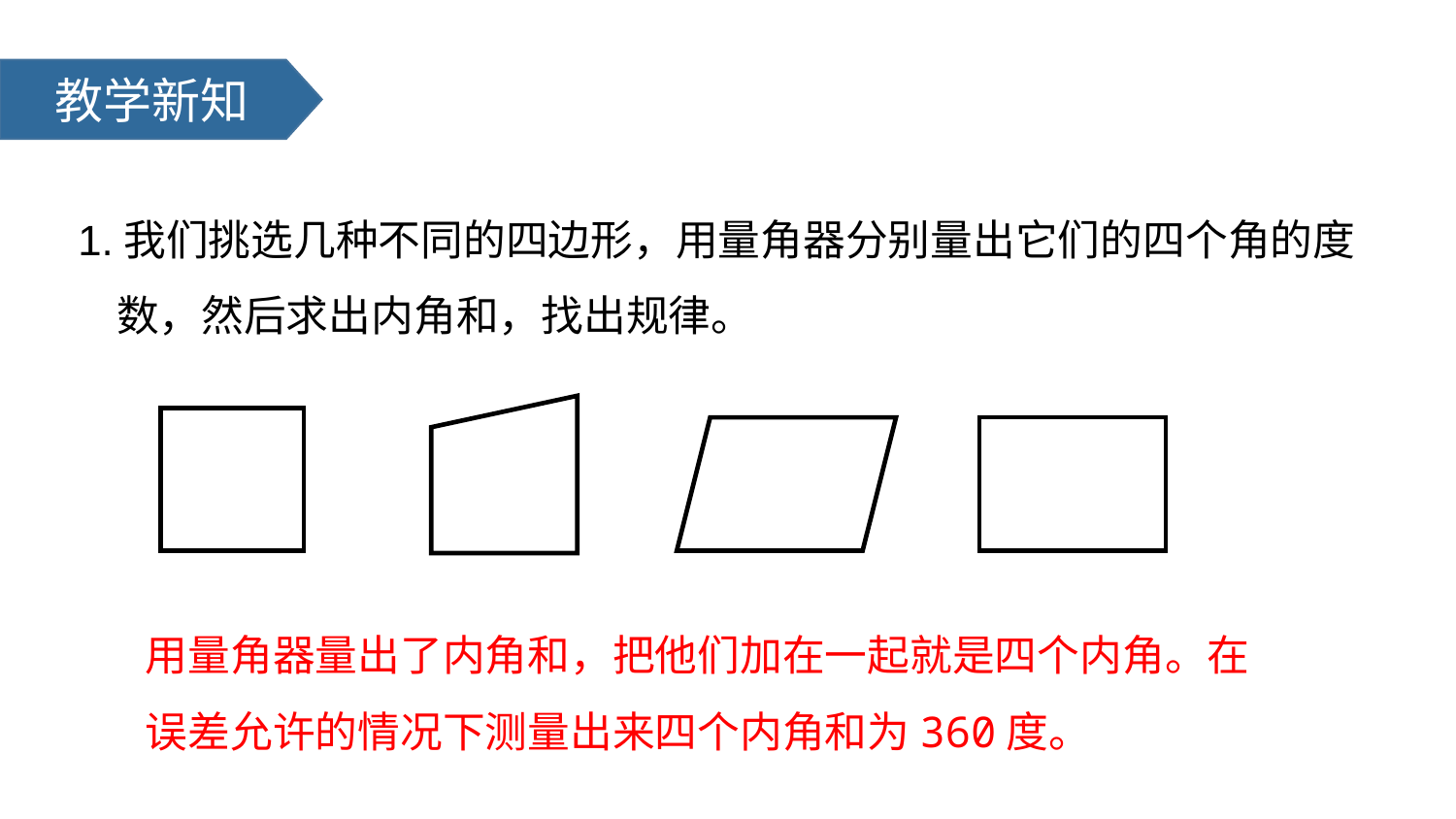

教学新知
1.我们挑选几种不同的四边形，用量角器分别量出它们的四个角的度
   数，然后求出内角和，找出规律。

用量角器量出了内角和，把他们加在一起就是四个内角。在误差允许的情况下测量出来四个内角和为360度。